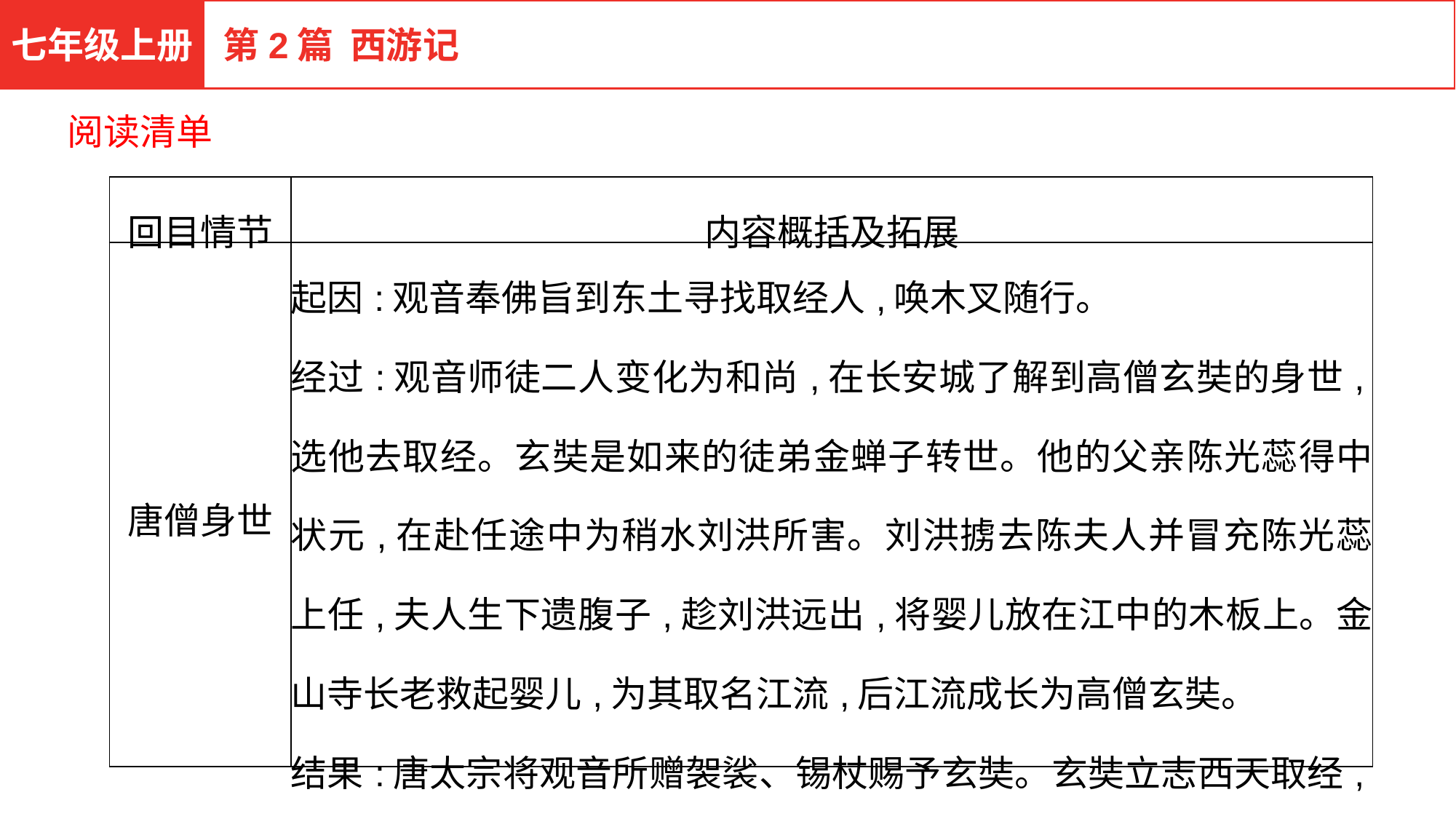

七年级上册
第2篇  西游记
阅读清单
| 回目情节 | 内容概括及拓展 |
| --- | --- |
| 唐僧身世 | 起因:观音奉佛旨到东土寻找取经人,唤木叉随行。 经过:观音师徒二人变化为和尚,在长安城了解到高僧玄奘的身世,选他去取经。玄奘是如来的徒弟金蝉子转世。他的父亲陈光蕊得中状元,在赴任途中为稍水刘洪所害。刘洪掳去陈夫人并冒充陈光蕊上任,夫人生下遗腹子,趁刘洪远出,将婴儿放在江中的木板上。金山寺长老救起婴儿,为其取名江流,后江流成长为高僧玄奘。 结果:唐太宗将观音所赠袈裟、锡杖赐予玄奘。玄奘立志西天取经,唐太宗与他结为兄弟,送他出城取经。 |